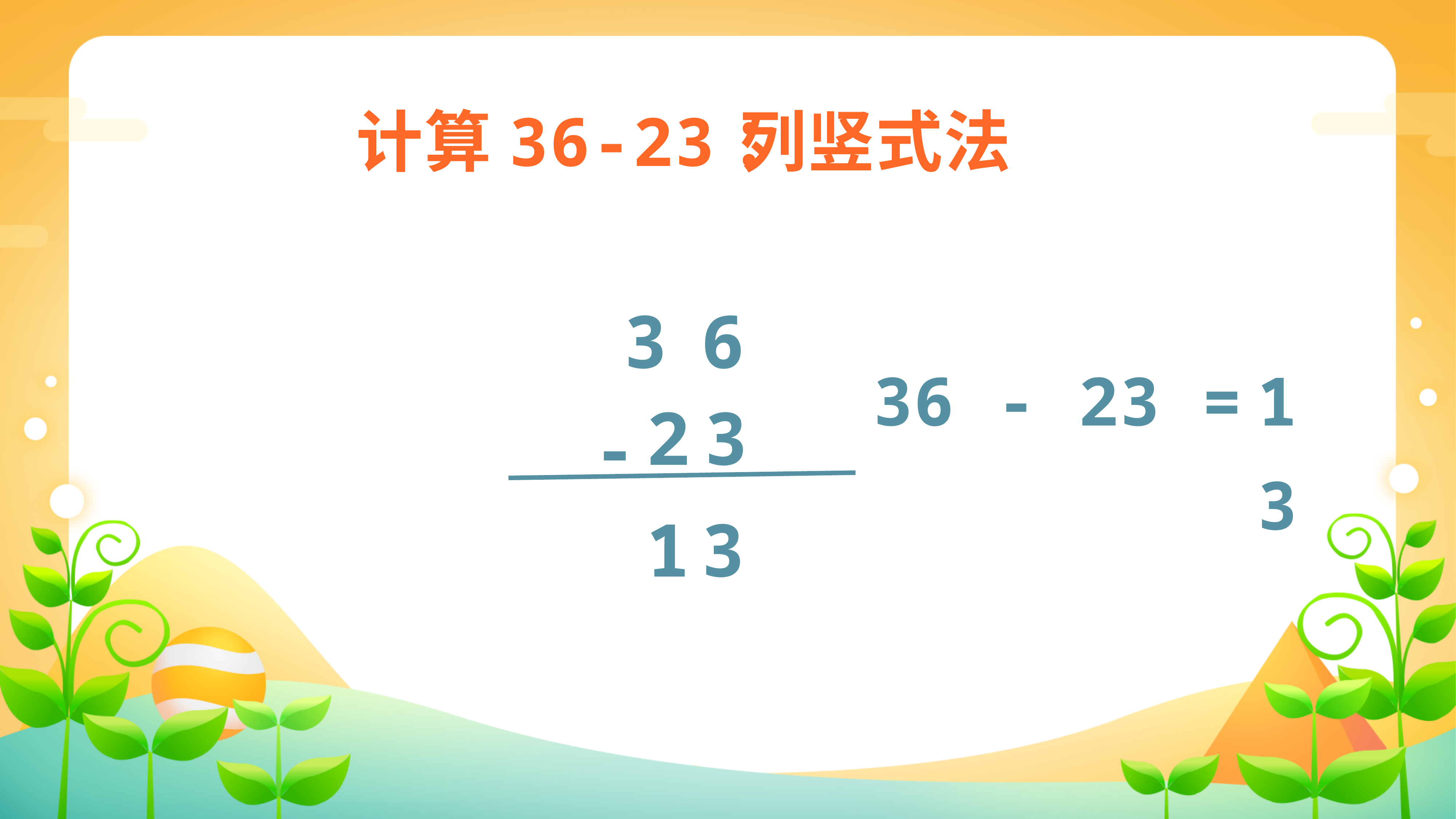

计算36-23：
列竖式法
3
6
36 - 23 =
13
2
3
-
1
3